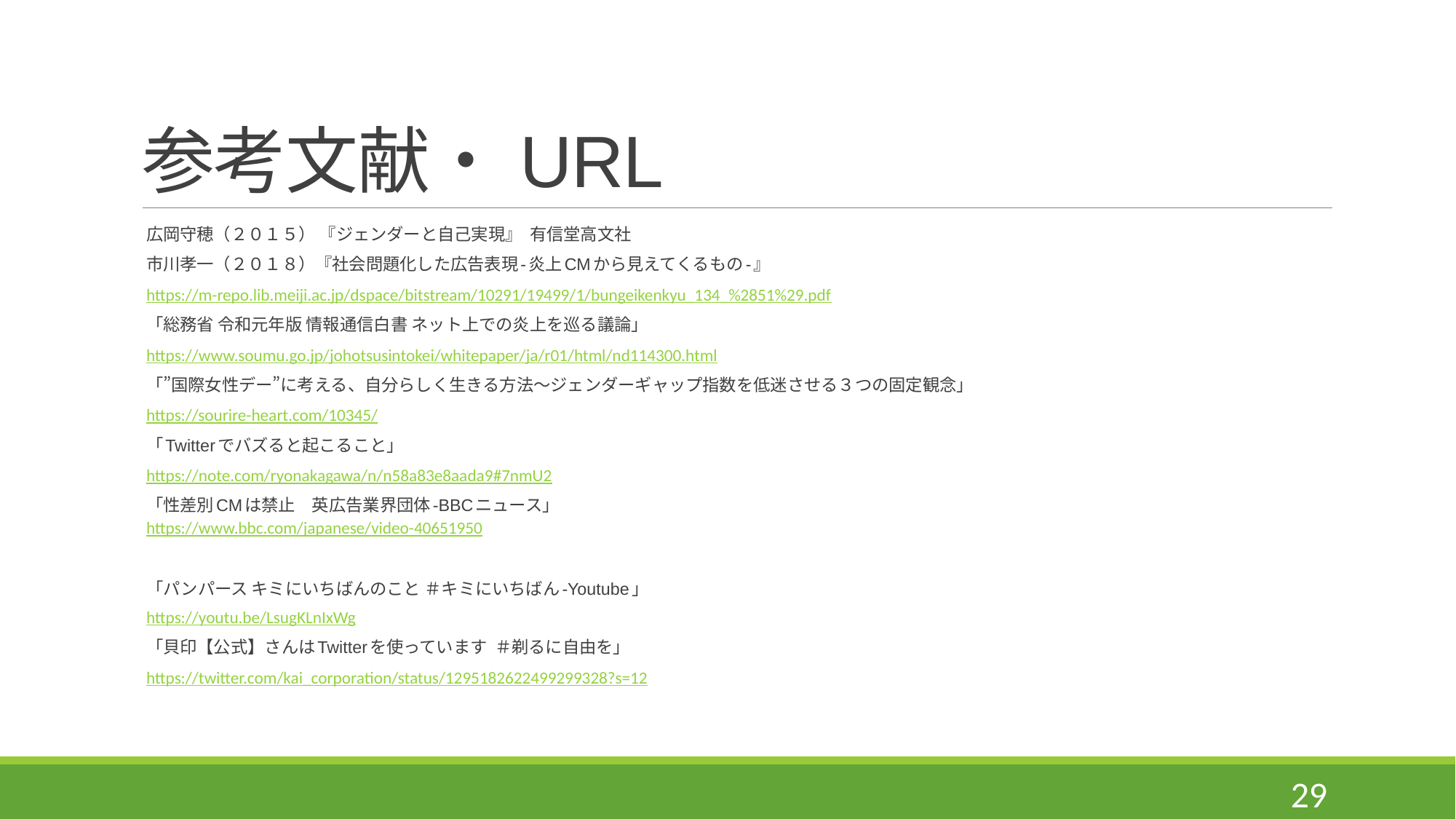

# 参考文献・URL
広岡守穂（２０１５） 『ジェンダーと自己実現』  有信堂高文社
市川孝一（２０１８）『社会問題化した広告表現-炎上CMから見えてくるもの-』
https://m-repo.lib.meiji.ac.jp/dspace/bitstream/10291/19499/1/bungeikenkyu_134_%2851%29.pdf
「総務省 令和元年版 情報通信白書 ネット上での炎上を巡る議論」
https://www.soumu.go.jp/johotsusintokei/whitepaper/ja/r01/html/nd114300.html
「”国際女性デー”に考える、自分らしく生きる方法～ジェンダーギャップ指数を低迷させる３つの固定観念」
https://sourire-heart.com/10345/
「Twitterでバズると起こること」
https://note.com/ryonakagawa/n/n58a83e8aada9#7nmU2
「性差別CMは禁止　英広告業界団体-BBCニュース」
https://www.bbc.com/japanese/video-40651950

「パンパース キミにいちばんのこと ＃キミにいちばん-Youtube」
https://youtu.be/LsugKLnIxWg
「貝印【公式】さんはTwitterを使っています  ＃剃るに自由を」
https://twitter.com/kai_corporation/status/1295182622499299328?s=12

29